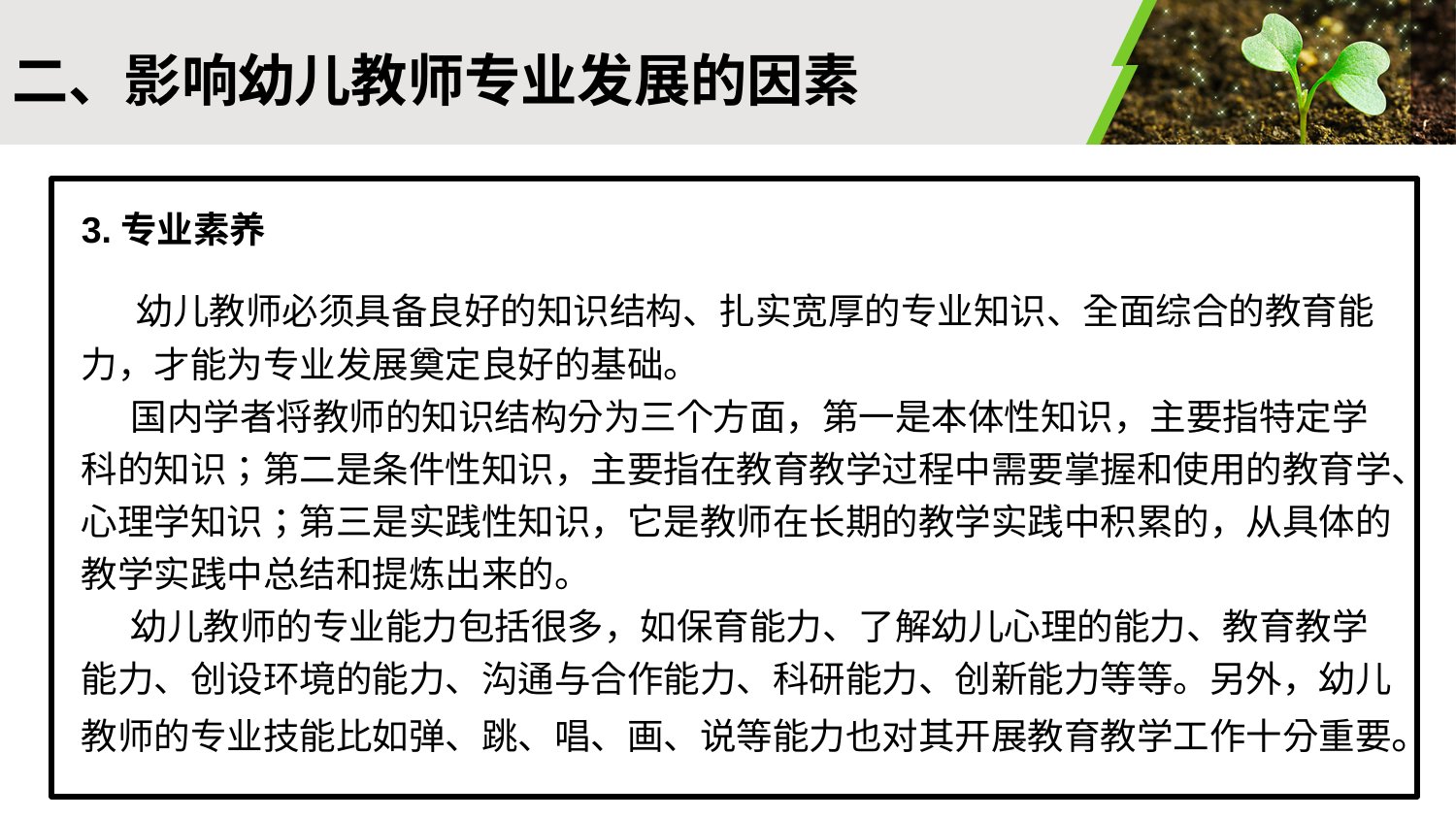

#
二、影响幼儿教师专业发展的因素

3.专业素养
    幼儿教师必须具备良好的知识结构、扎实宽厚的专业知识、全面综合的教育能力，才能为专业发展奠定良好的基础。
    国内学者将教师的知识结构分为三个方面，第一是本体性知识，主要指特定学科的知识；第二是条件性知识，主要指在教育教学过程中需要掌握和使用的教育学、心理学知识；第三是实践性知识，它是教师在长期的教学实践中积累的，从具体的教学实践中总结和提炼出来的。
    幼儿教师的专业能力包括很多，如保育能力、了解幼儿心理的能力、教育教学能力、创设环境的能力、沟通与合作能力、科研能力、创新能力等等。另外，幼儿教师的专业技能比如弹、跳、唱、画、说等能力也对其开展教育教学工作十分重要。